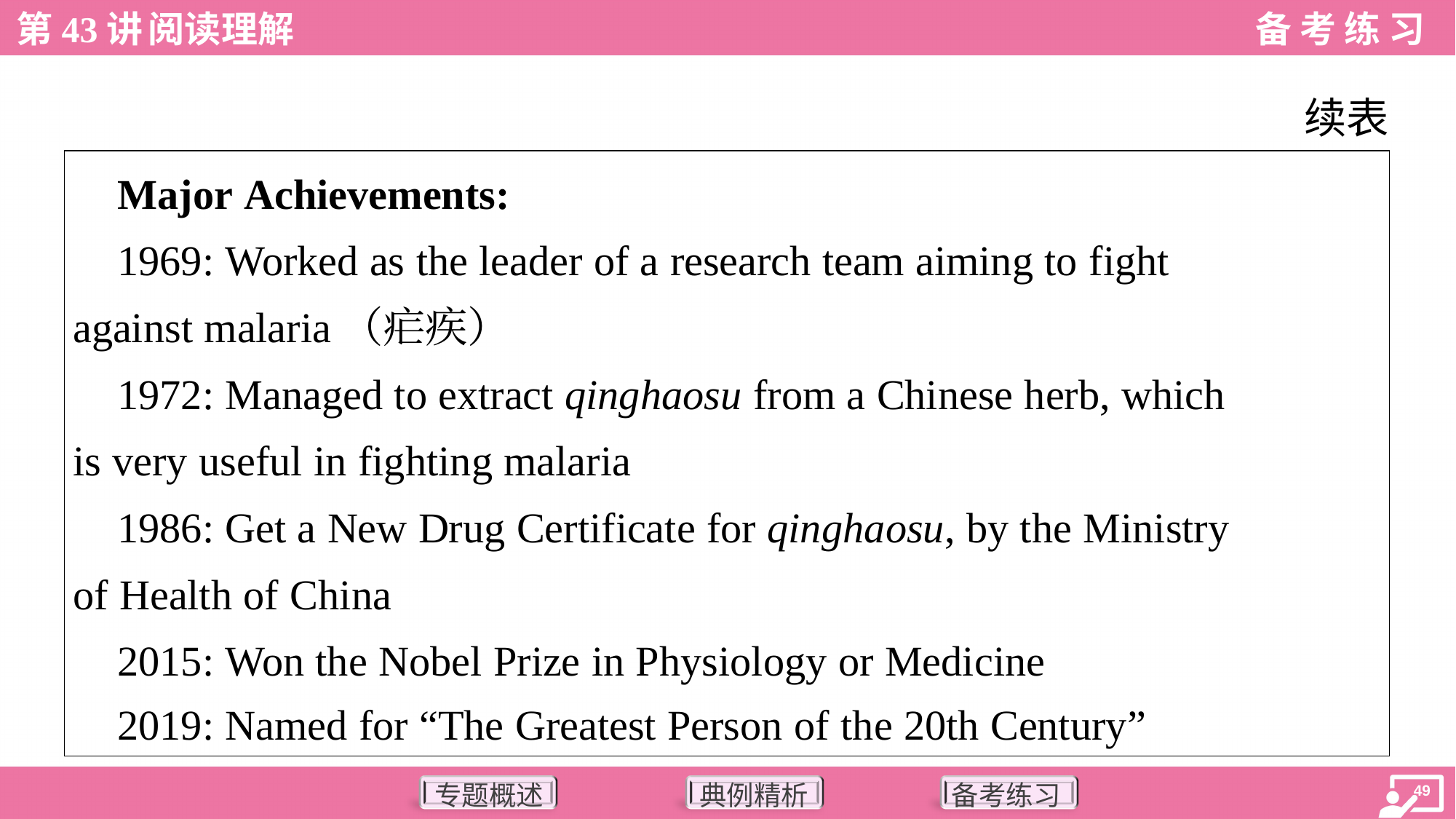

续表
| Major Achievements: 1969: Worked as the leader of a research team aiming to fight against malaria（疟疾） 1972: Managed to extract qinghaosu from a Chinese herb, which is very useful in fighting malaria 1986: Get a New Drug Certificate for qinghaosu, by the Ministry of Health of China 2015: Won the Nobel Prize in Physiology or Medicine 2019: Named for “The Greatest Person of the 20th Century” |
| --- |